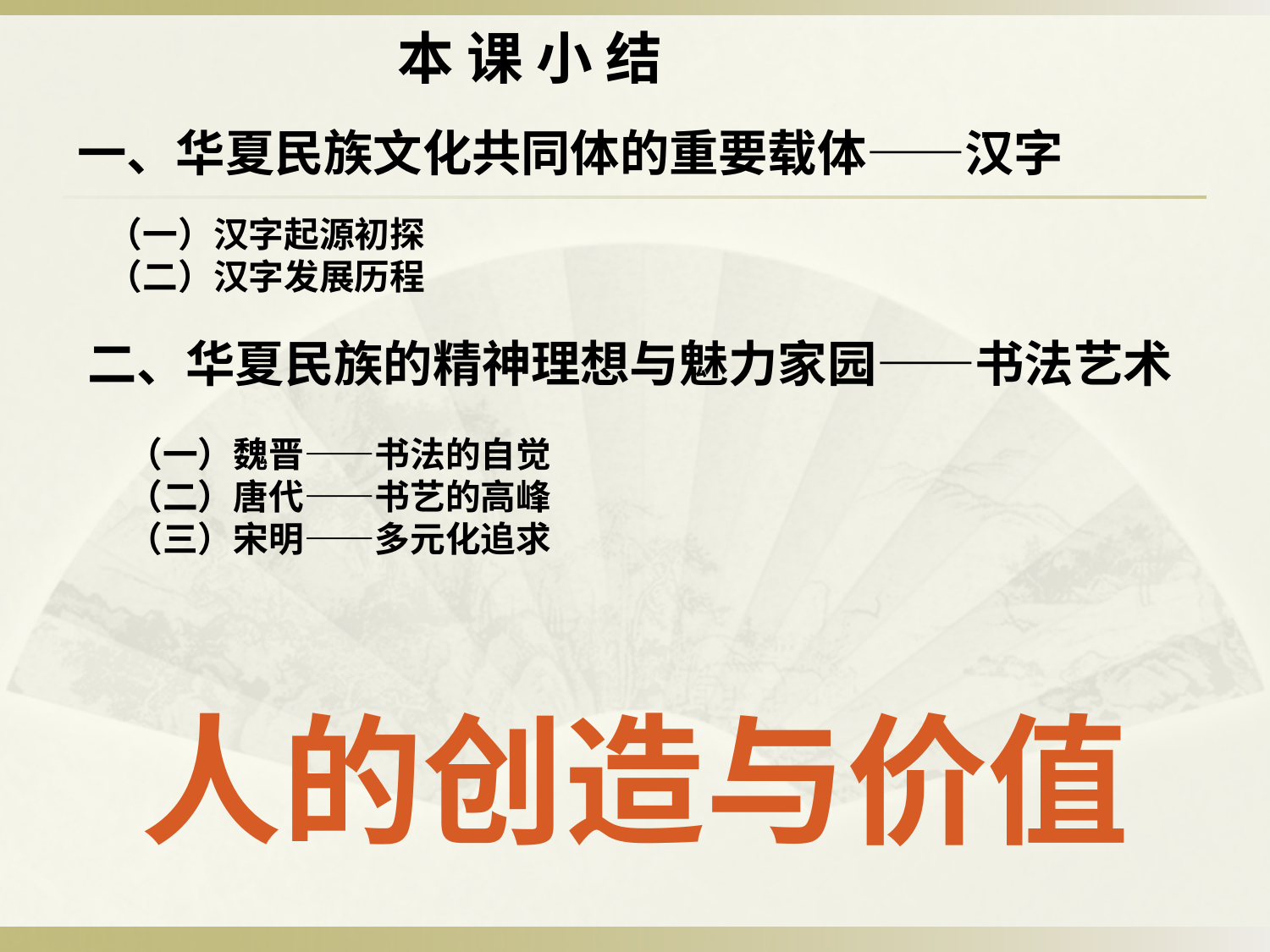

本 课 小 结
一、华夏民族文化共同体的重要载体——汉字
（一）汉字起源初探
（二）汉字发展历程
二、华夏民族的精神理想与魅力家园——书法艺术
（一）魏晋——书法的自觉
（二）唐代——书艺的高峰
（三）宋明——多元化追求
人的创造与价值